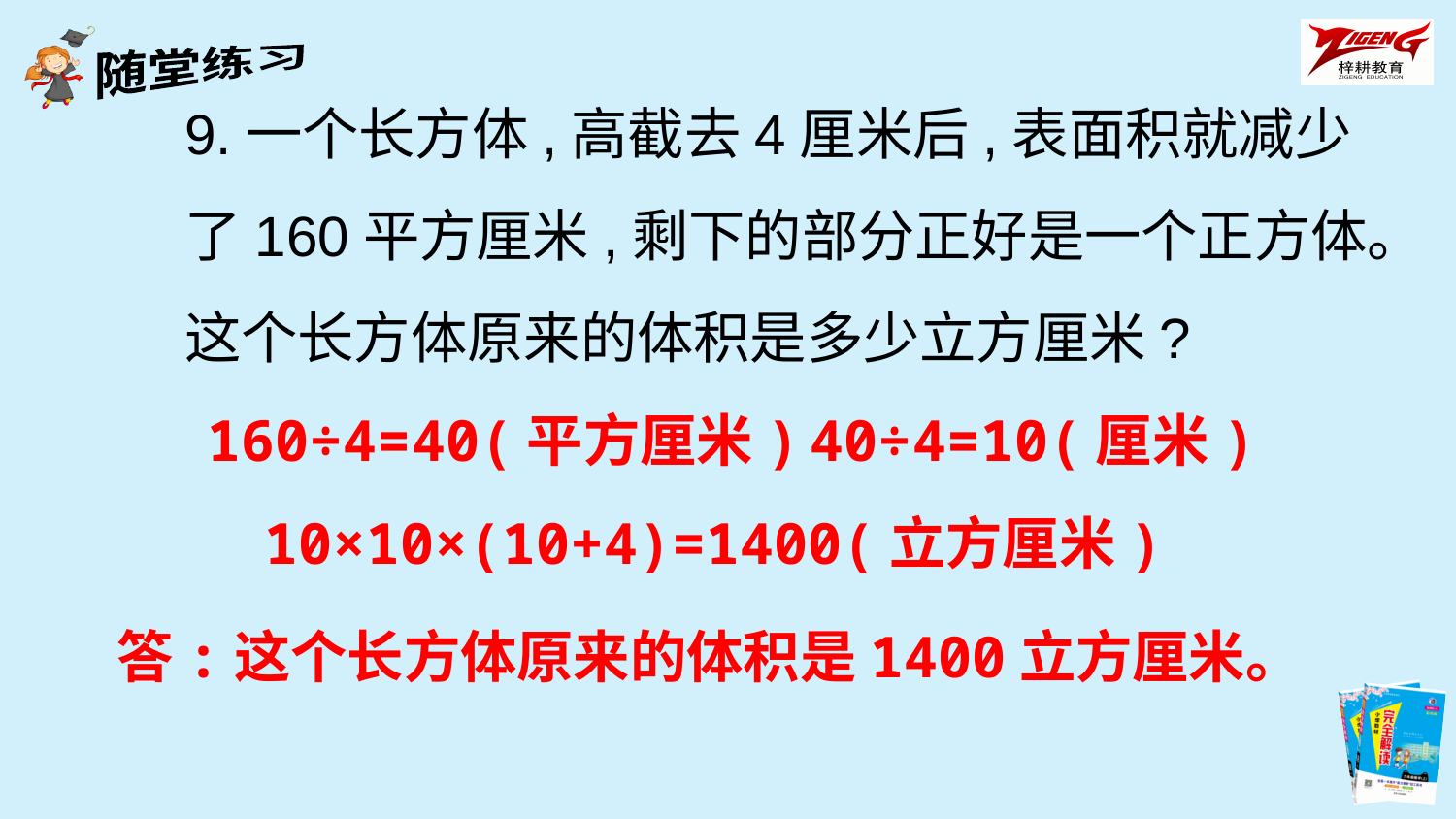

9.一个长方体,高截去4厘米后,表面积就减少了160平方厘米,剩下的部分正好是一个正方体。这个长方体原来的体积是多少立方厘米?
160÷4=40(平方厘米)
40÷4=10(厘米)
10×10×(10+4)=1400(立方厘米)
答:这个长方体原来的体积是1400立方厘米。